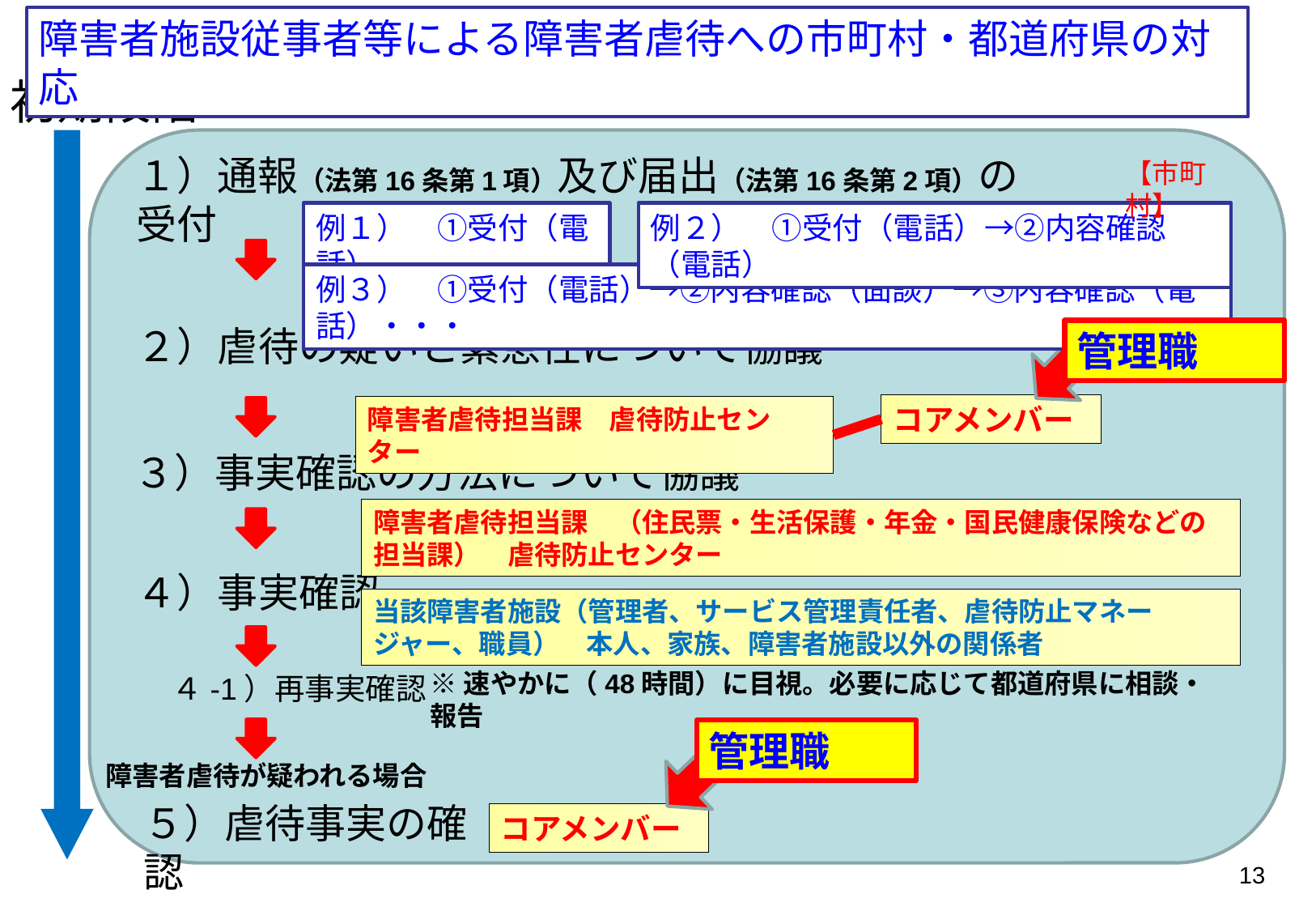

障害者施設従事者等による障害者虐待への市町村・都道府県の対応
初期段階

１）通報（法第16条第1項）及び届出（法第16条第2項）の受付
【市町村】
例１）　①受付（電話）
例２）　①受付（電話）→②内容確認（電話）

例３）　①受付（電話）→②内容確認（面談）→③内容確認（電話）・・・
２）虐待の疑いと緊急性について協議
管理職

コアメンバー
障害者虐待担当課　虐待防止センター

３）事実確認の方法について協議
障害者虐待担当課　（住民票・生活保護・年金・国民健康保険などの担当課）　虐待防止センター

４）事実確認
当該障害者施設（管理者、サービス管理責任者、虐待防止マネージャー、職員）　本人、家族、障害者施設以外の関係者

※速やかに（48時間）に目視。必要に応じて都道府県に相談・報告
４-1）再事実確認

管理職
障害者虐待が疑われる場合

５）虐待事実の確認
コアメンバー
13